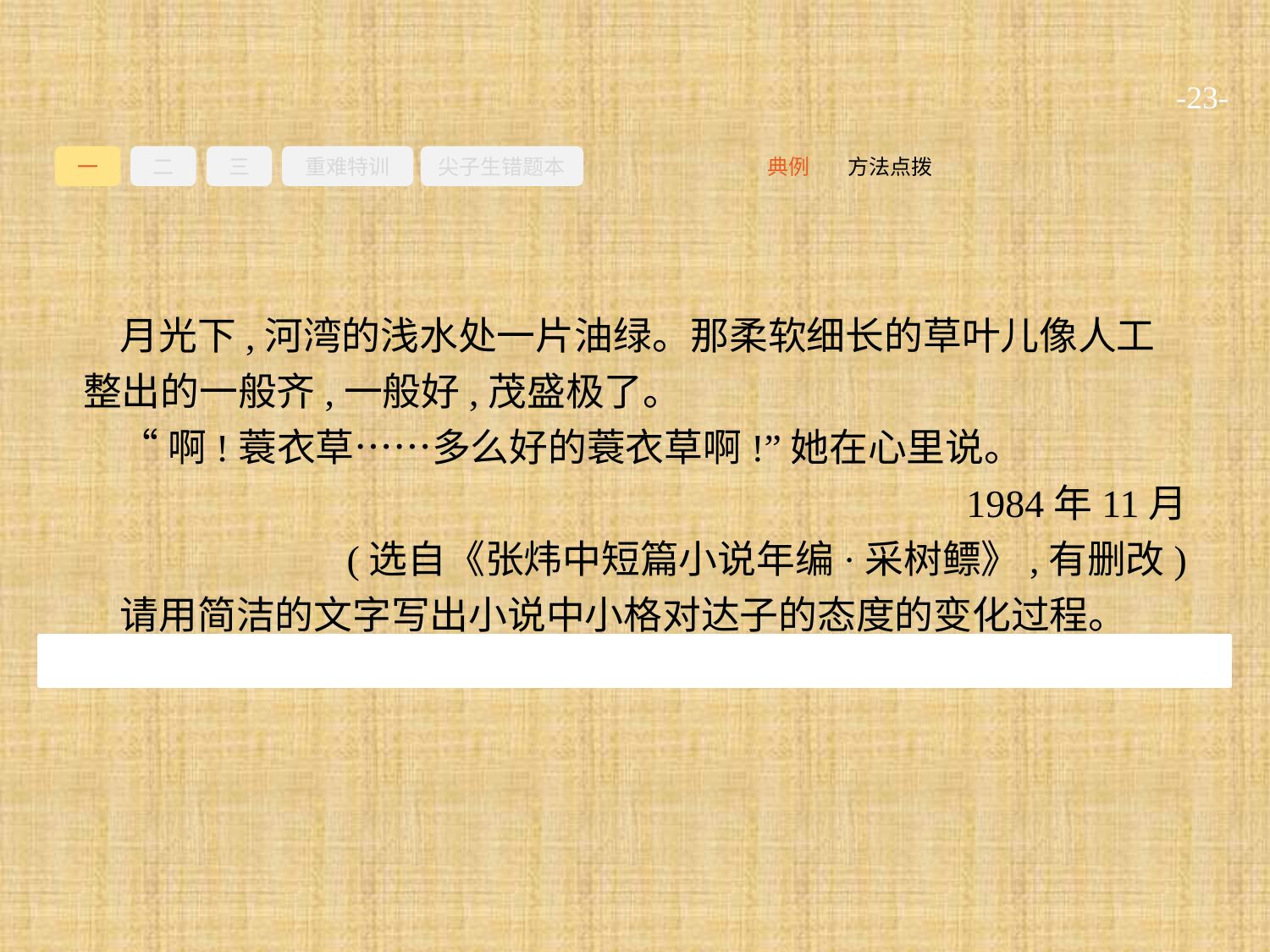

-23-
一
二
三
重难特训
尖子生错题本
方法点拨
典例
月光下,河湾的浅水处一片油绿。那柔软细长的草叶儿像人工整出的一般齐,一般好,茂盛极了。
“啊!蓑衣草……多么好的蓑衣草啊!”她在心里说。
1984年11月
(选自《张炜中短篇小说年编·采树鳔》,有删改)
请用简洁的文字写出小说中小格对达子的态度的变化过程。
参考答案:抵触—感动—欣赏。